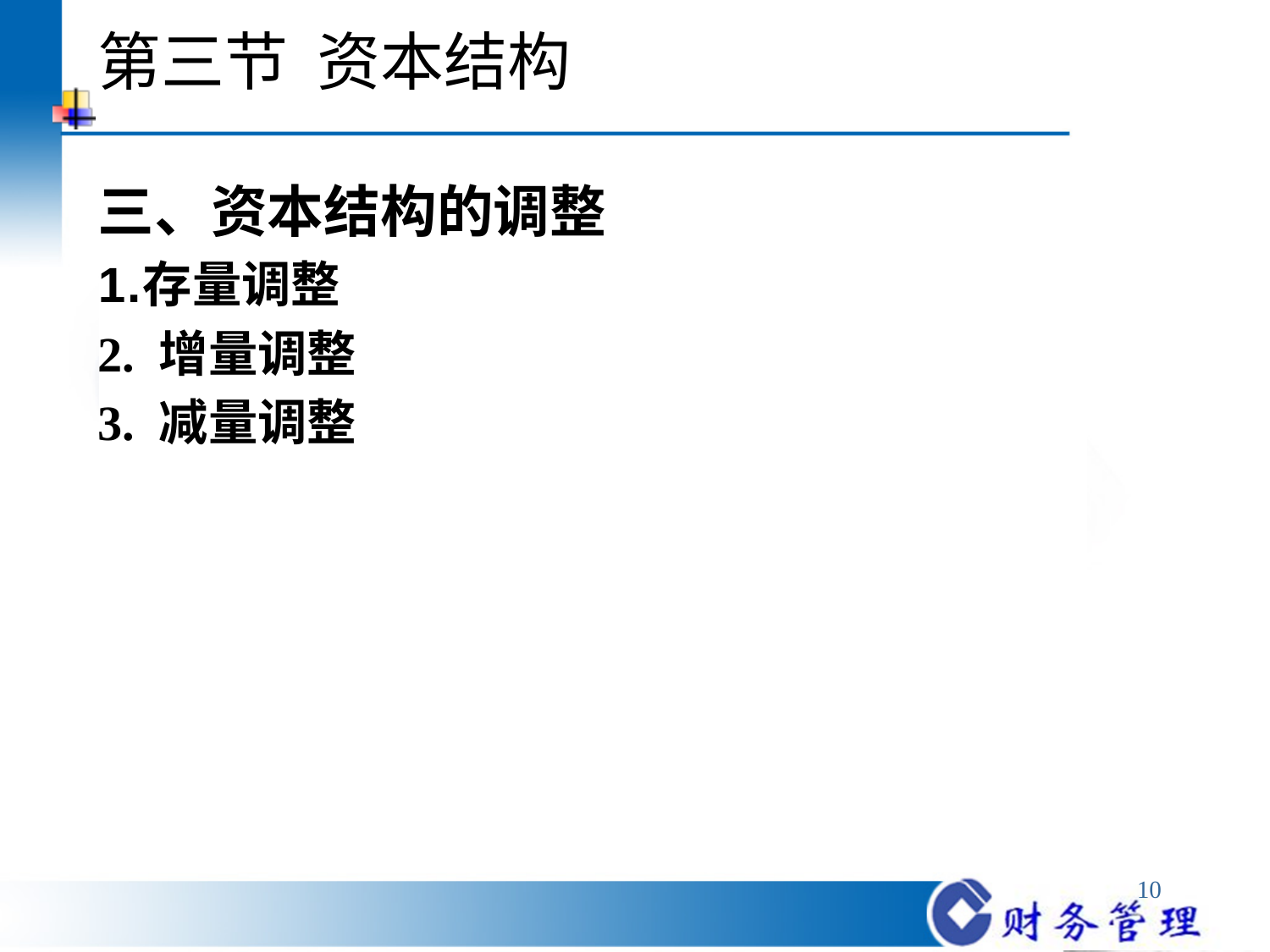

# 第三节  资本结构
三、资本结构的调整
存量调整
2. 增量调整
3. 减量调整

10